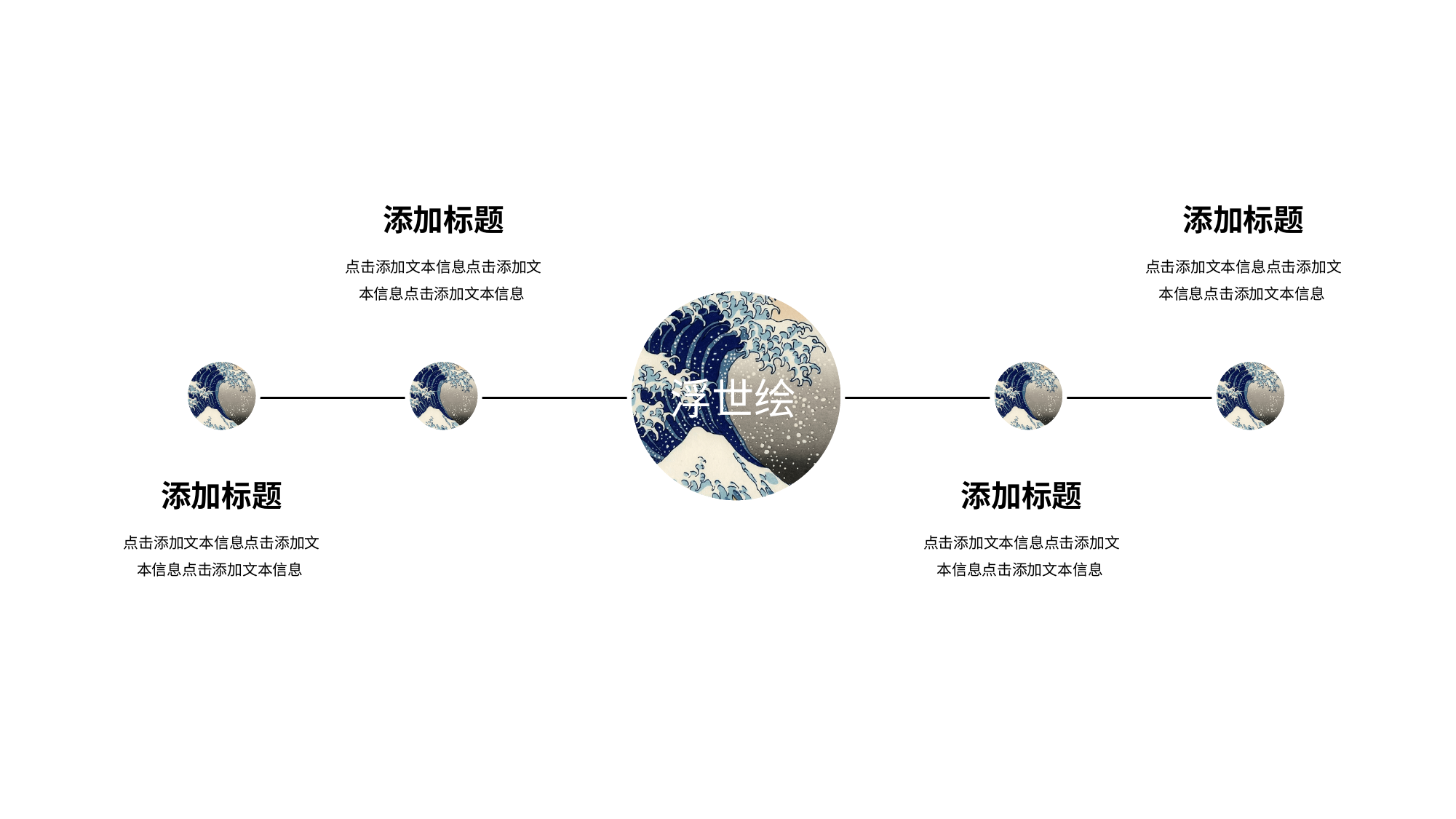

添加标题
点击添加文本信息点击添加文本信息点击添加文本信息
添加标题
点击添加文本信息点击添加文本信息点击添加文本信息

浮世绘
添加标题
点击添加文本信息点击添加文本信息点击添加文本信息
添加标题
点击添加文本信息点击添加文本信息点击添加文本信息